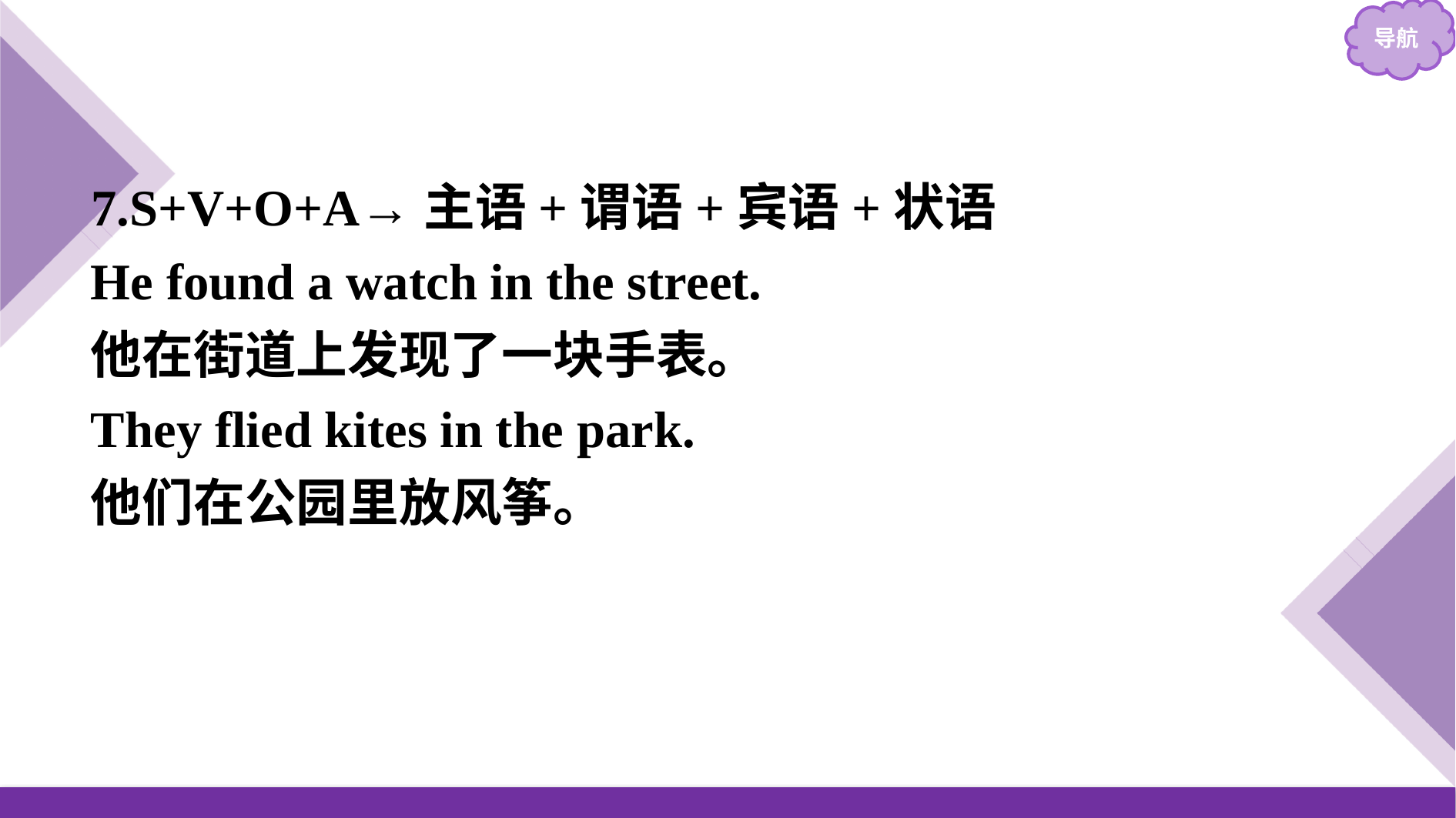

7.S+V+O+A→主语+谓语+宾语+状语
He found a watch in the street.
他在街道上发现了一块手表。
They flied kites in the park.
他们在公园里放风筝。